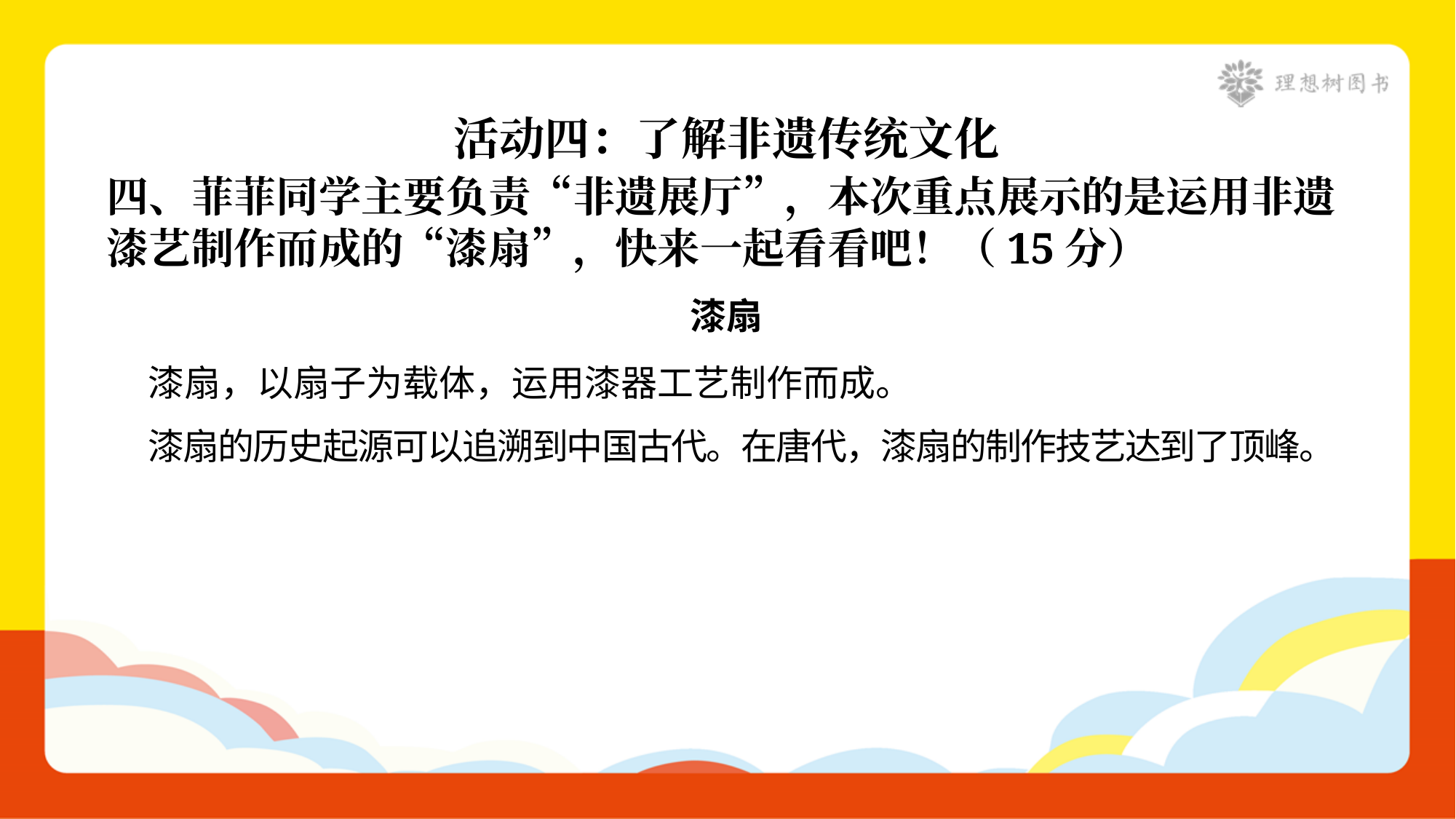

活动四：了解非遗传统文化
四、菲菲同学主要负责“非遗展厅”，本次重点展示的是运用非遗
漆艺制作而成的“漆扇”，快来一起看看吧！（15分）
漆扇
    漆扇，以扇子为载体，运用漆器工艺制作而成。
    漆扇的历史起源可以追溯到中国古代。在唐代，漆扇的制作技艺达到了顶峰。